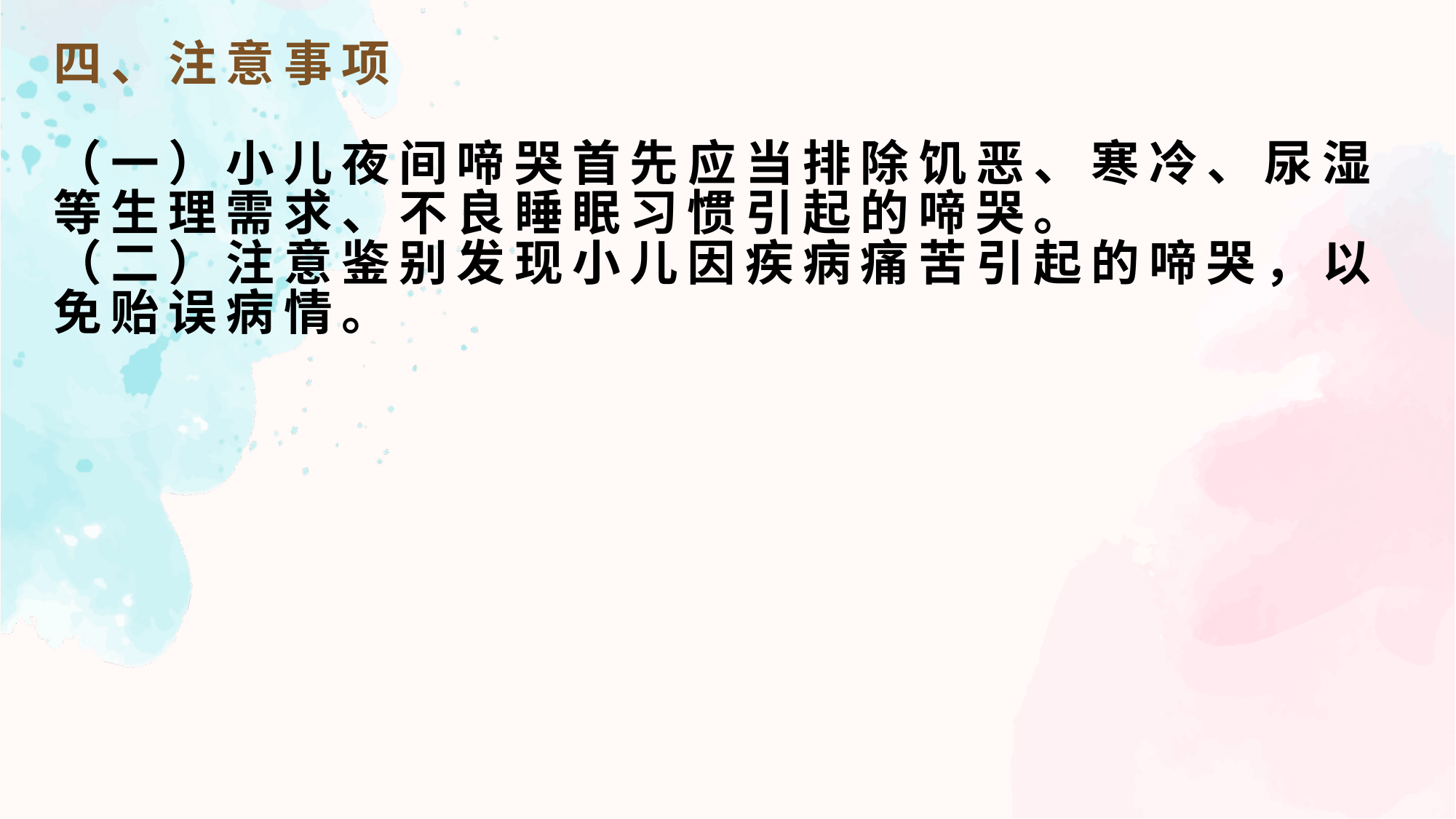

四、注意事项

（一）小儿夜间啼哭首先应当排除饥恶、寒冷、尿湿等生理需求、不良睡眠习惯引起的啼哭。
（二）注意鉴别发现小儿因疾病痛苦引起的啼哭，以免贻误病情。